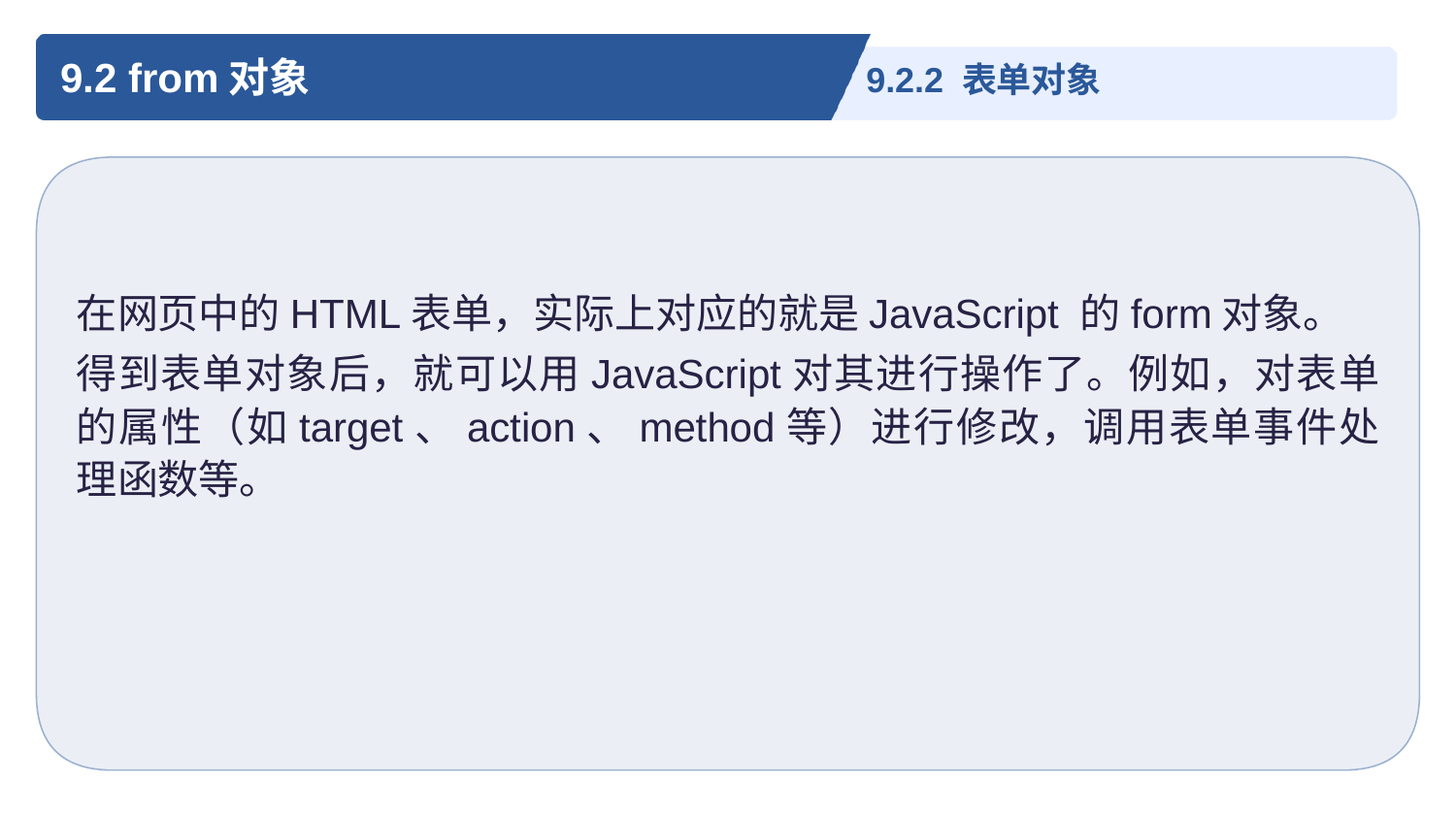

9.2 from对象
9.2.2 表单对象

在网页中的HTML表单，实际上对应的就是JavaScript 的form对象。
得到表单对象后，就可以用JavaScript对其进行操作了。例如，对表单的属性（如target、action、method等）进行修改，调用表单事件处理函数等。